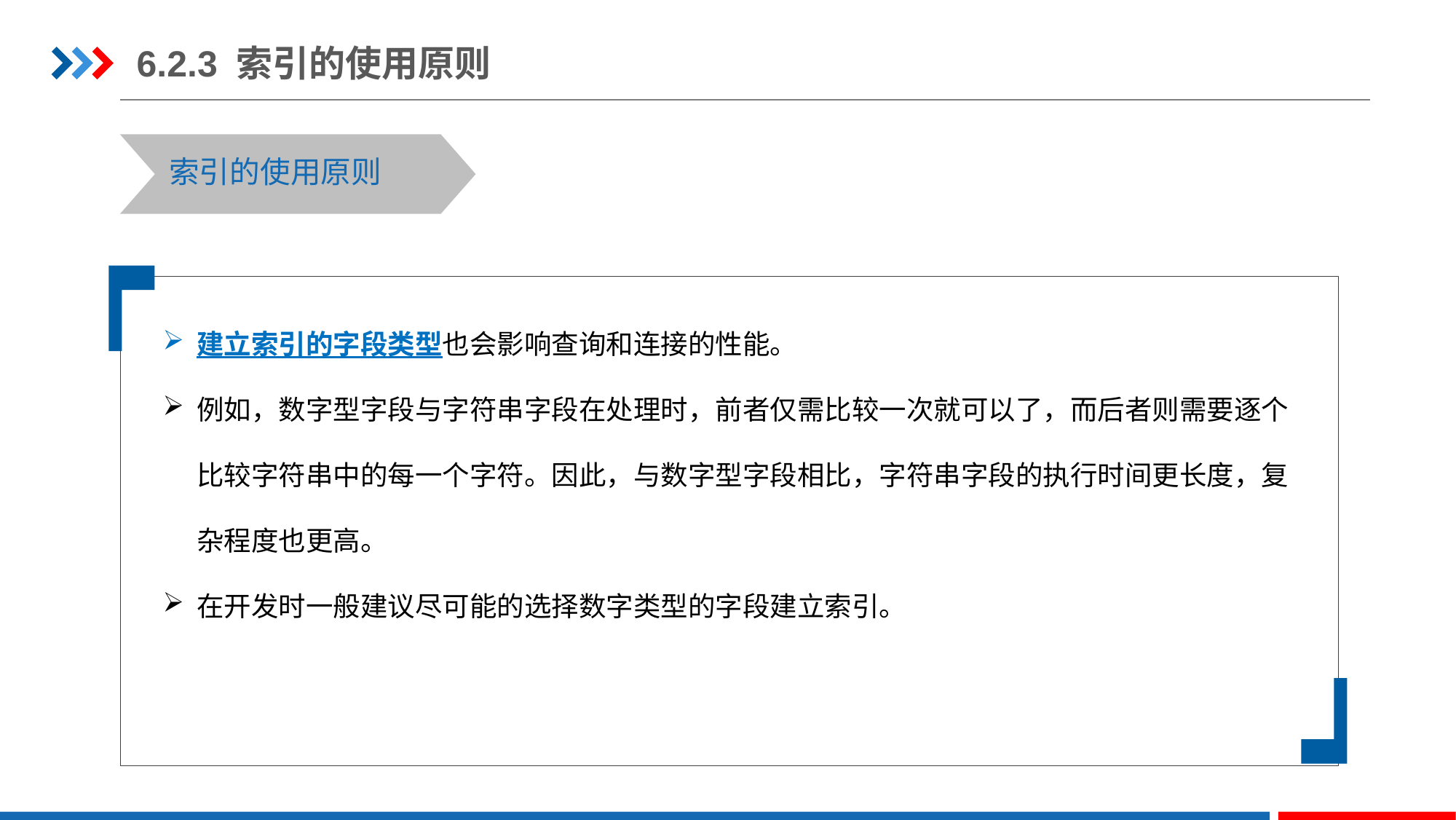

6.2.3 索引的使用原则

索引的使用原则

建立索引的字段类型也会影响查询和连接的性能。
例如，数字型字段与字符串字段在处理时，前者仅需比较一次就可以了，而后者则需要逐个比较字符串中的每一个字符。因此，与数字型字段相比，字符串字段的执行时间更长度，复杂程度也更高。
在开发时一般建议尽可能的选择数字类型的字段建立索引。